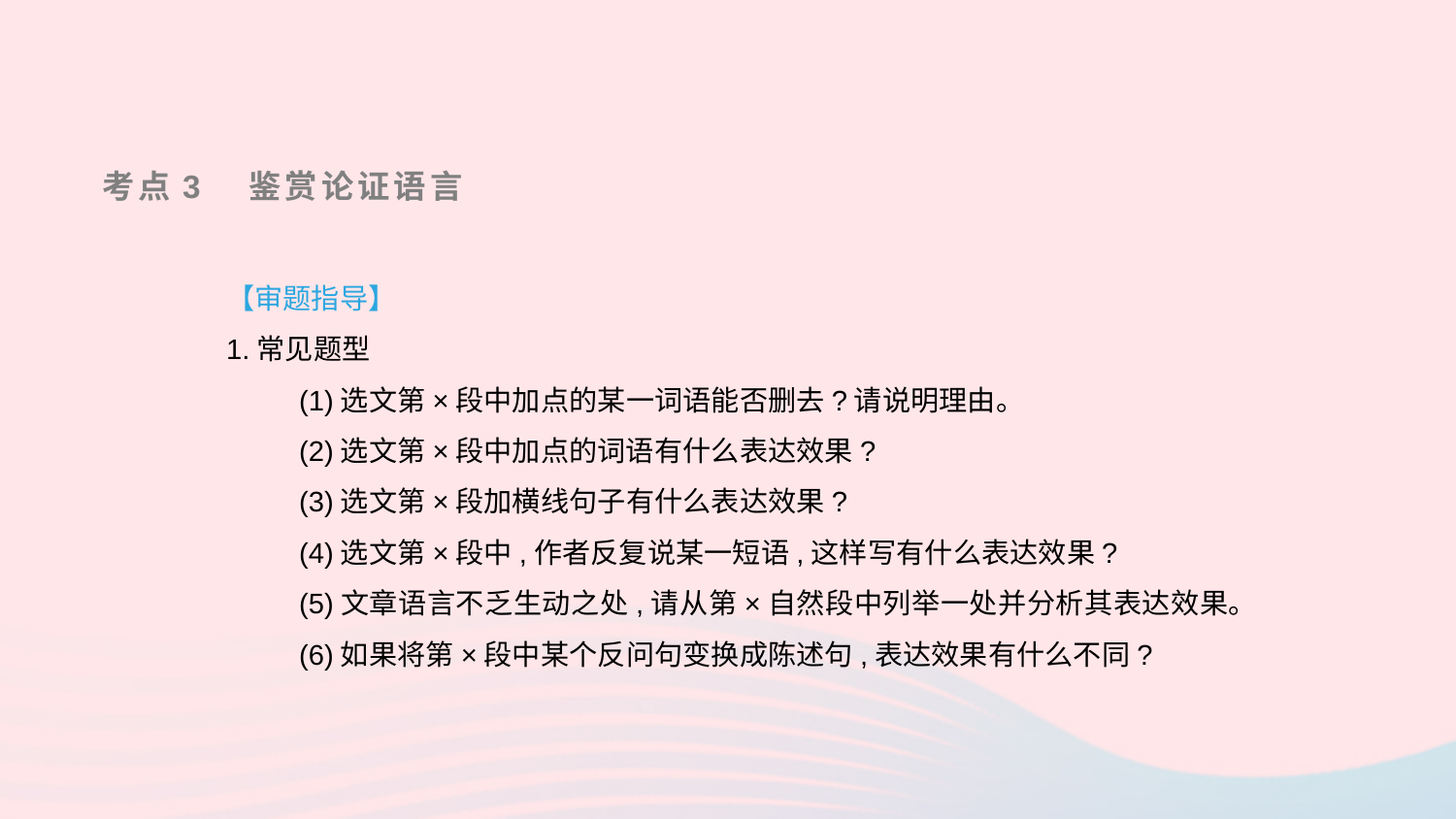

考点3　鉴赏论证语言

【审题指导】
1.常见题型
(1)选文第×段中加点的某一词语能否删去?请说明理由。
(2)选文第×段中加点的词语有什么表达效果?
(3)选文第×段加横线句子有什么表达效果?
(4)选文第×段中,作者反复说某一短语,这样写有什么表达效果?
(5)文章语言不乏生动之处,请从第×自然段中列举一处并分析其表达效果。
(6)如果将第×段中某个反问句变换成陈述句,表达效果有什么不同?